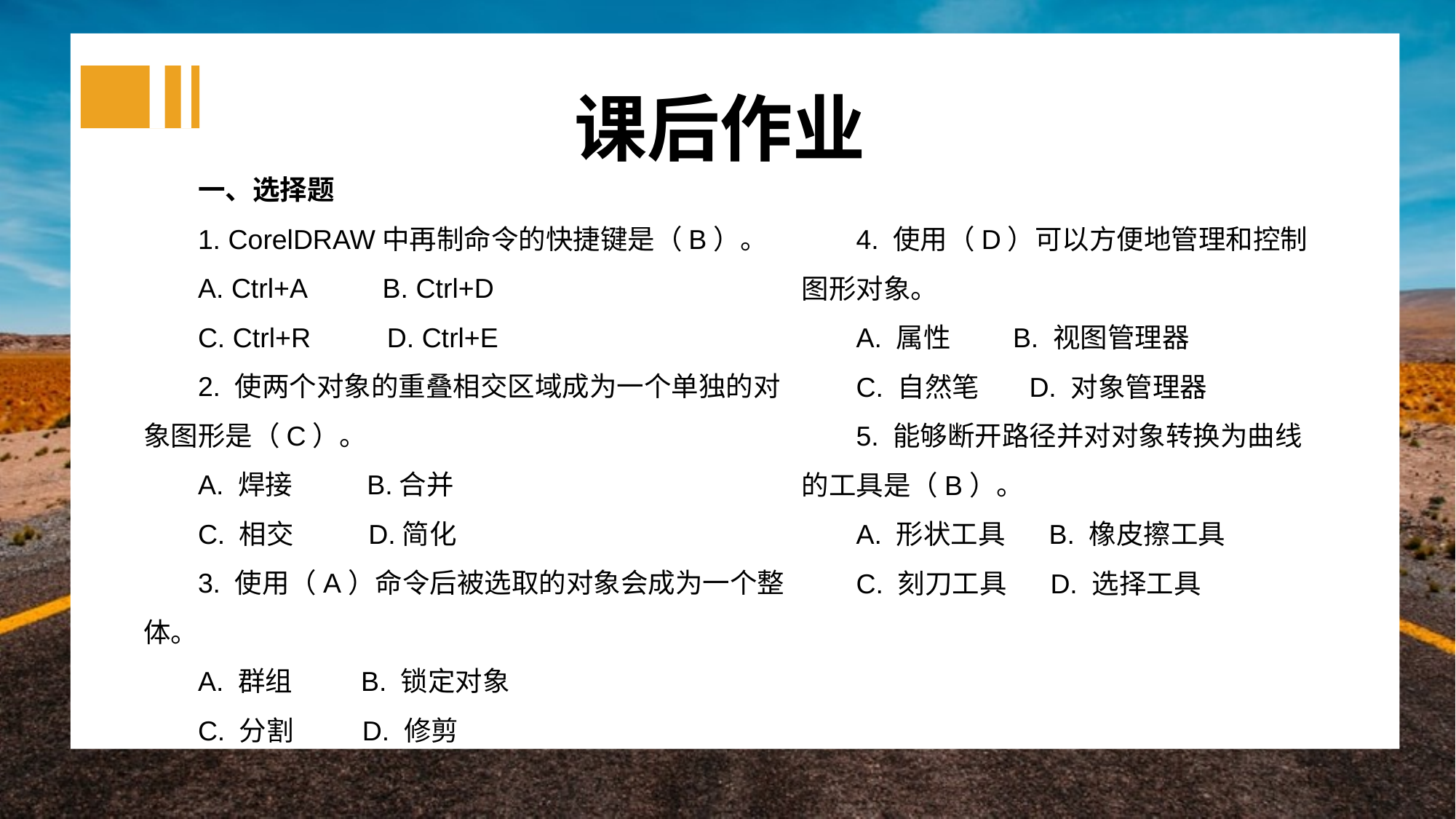

课后作业
一、选择题
1. CorelDRAW中再制命令的快捷键是（B）。
A. Ctrl+A          B. Ctrl+D
C. Ctrl+R          D. Ctrl+E
2. 使两个对象的重叠相交区域成为一个单独的对象图形是（C）。
A. 焊接           B.合并
C. 相交           D.简化
3. 使用（A）命令后被选取的对象会成为一个整体。
A. 群组          B. 锁定对象
C. 分割          D. 修剪
4. 使用（D）可以方便地管理和控制图形对象。
A. 属性         B. 视图管理器
C. 自然笔       D. 对象管理器
5. 能够断开路径并对对象转换为曲线的工具是（B）。
A. 形状工具      B. 橡皮擦工具
C. 刻刀工具      D. 选择工具